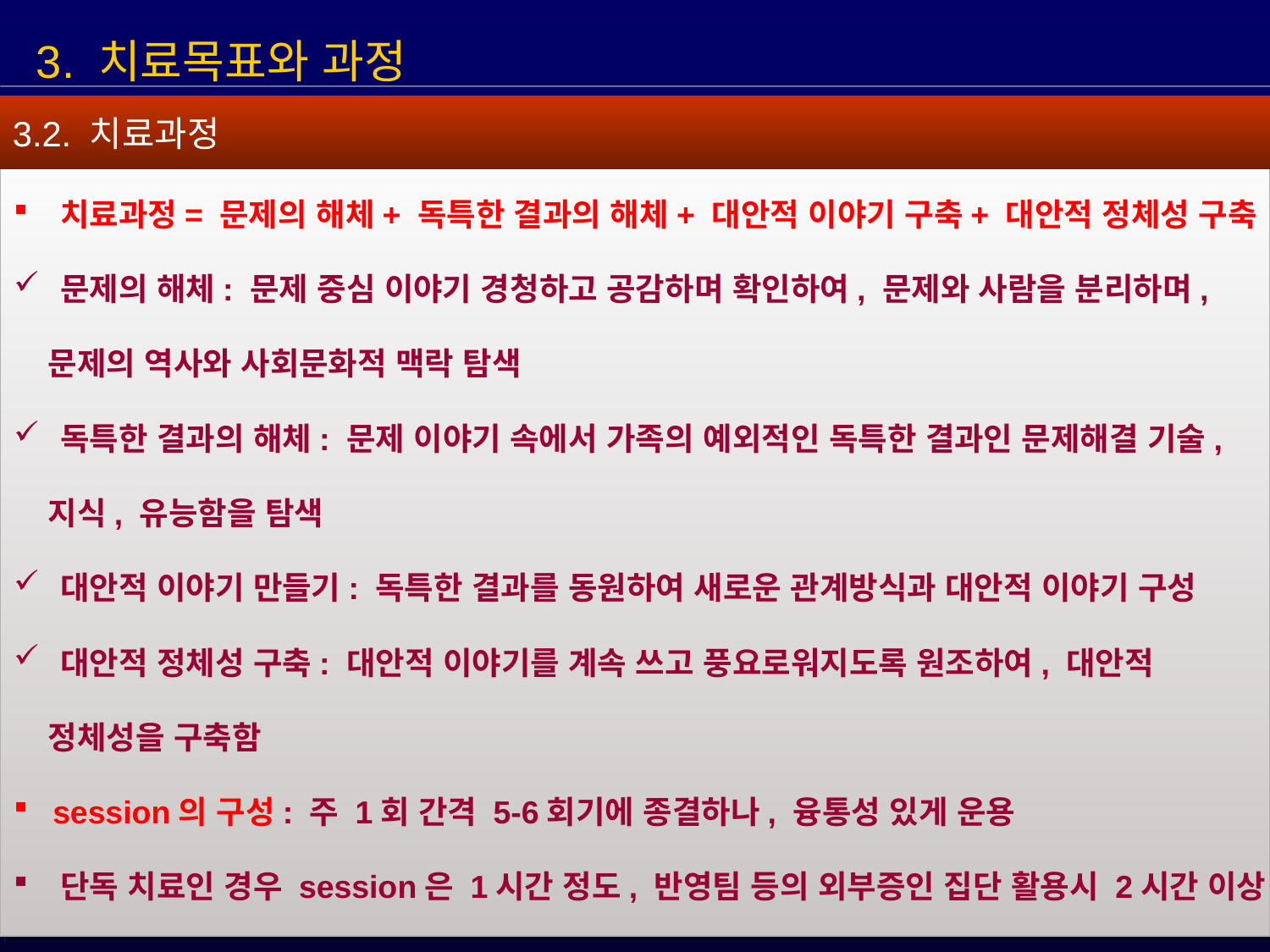

3. 치료목표와 과정

3.2. 치료과정
 치료과정= 문제의 해체+ 독특한 결과의 해체+ 대안적 이야기 구축+ 대안적 정체성 구축
 문제의 해체: 문제 중심 이야기 경청하고 공감하며 확인하여, 문제와 사람을 분리하며,
   문제의 역사와 사회문화적 맥락 탐색
 독특한 결과의 해체: 문제 이야기 속에서 가족의 예외적인 독특한 결과인 문제해결 기술,
   지식, 유능함을 탐색
 대안적 이야기 만들기: 독특한 결과를 동원하여 새로운 관계방식과 대안적 이야기 구성
 대안적 정체성 구축: 대안적 이야기를 계속 쓰고 풍요로워지도록 원조하여, 대안적
   정체성을 구축함
 session의 구성: 주 1회 간격 5-6회기에 종결하나, 융통성 있게 운용
 단독 치료인 경우 session은 1시간 정도, 반영팀 등의 외부증인 집단 활용시 2시간 이상